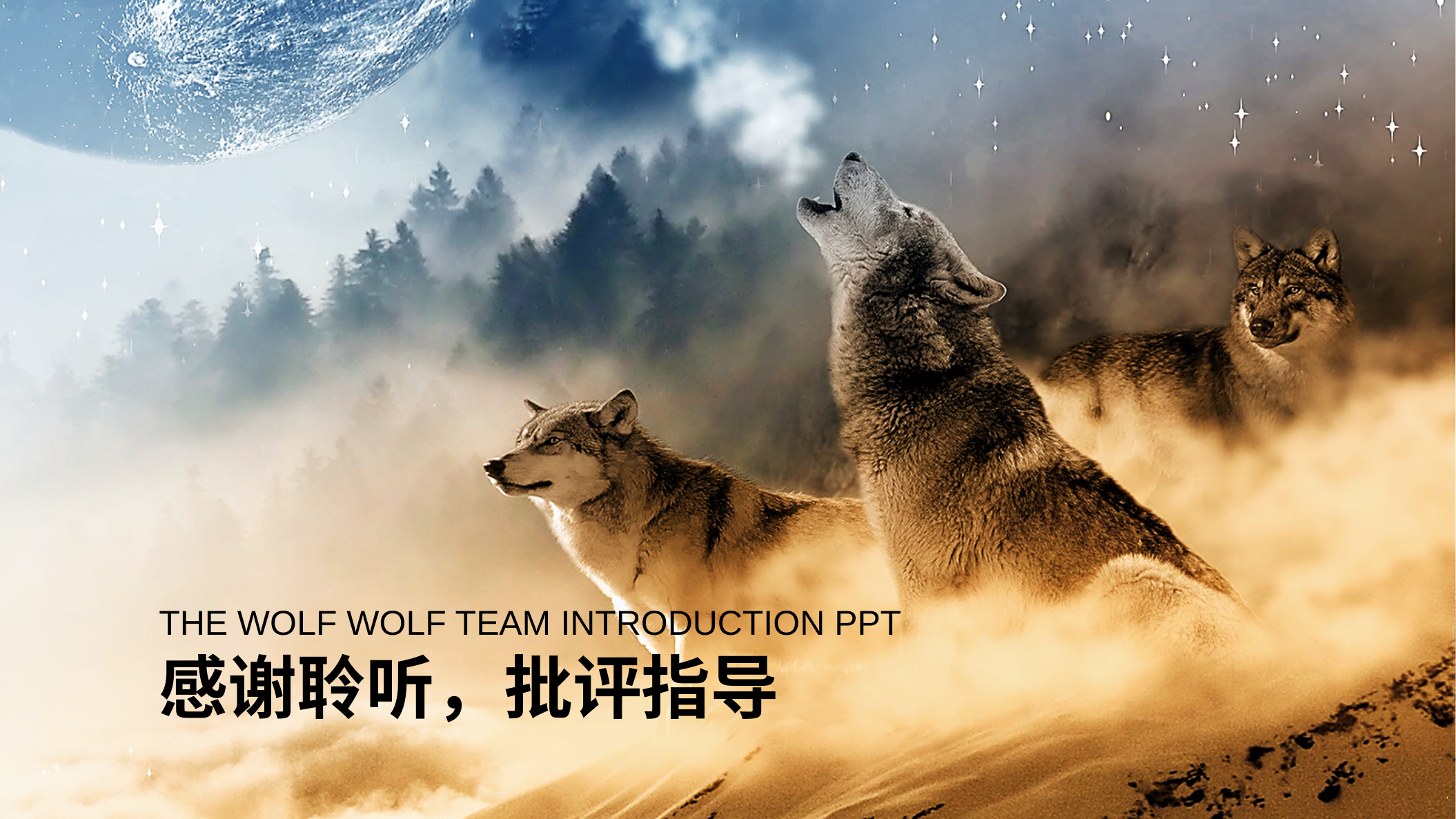

THE WOLF WOLF TEAM INTRODUCTION PPT
感谢聆听，批评指导